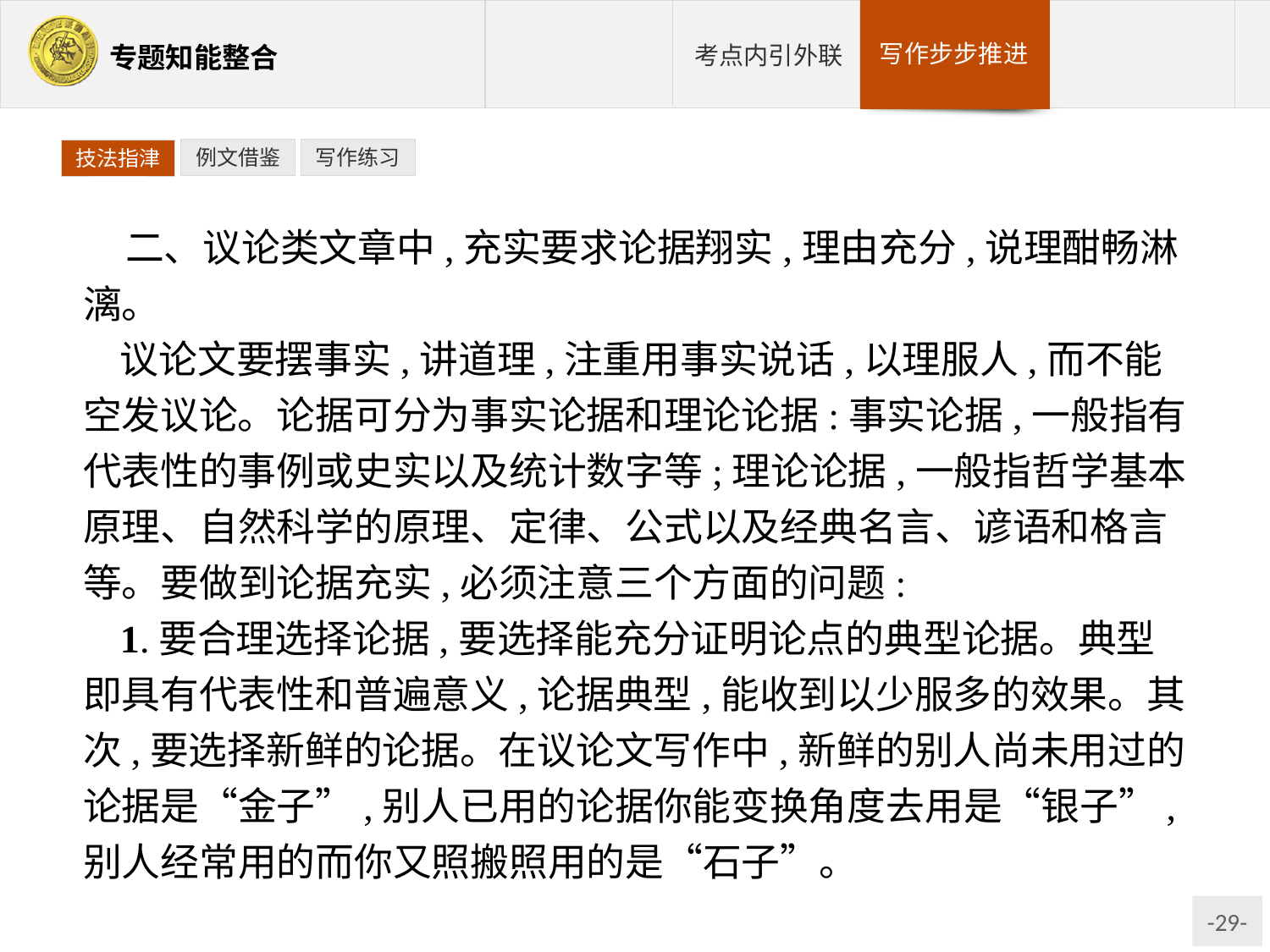

例文借鉴
写作练习
技法指津
二、议论类文章中,充实要求论据翔实,理由充分,说理酣畅淋漓。
议论文要摆事实,讲道理,注重用事实说话,以理服人,而不能空发议论。论据可分为事实论据和理论论据:事实论据,一般指有代表性的事例或史实以及统计数字等;理论论据,一般指哲学基本原理、自然科学的原理、定律、公式以及经典名言、谚语和格言等。要做到论据充实,必须注意三个方面的问题:
1.要合理选择论据,要选择能充分证明论点的典型论据。典型即具有代表性和普遍意义,论据典型,能收到以少服多的效果。其次,要选择新鲜的论据。在议论文写作中,新鲜的别人尚未用过的论据是“金子”,别人已用的论据你能变换角度去用是“银子”,别人经常用的而你又照搬照用的是“石子”。